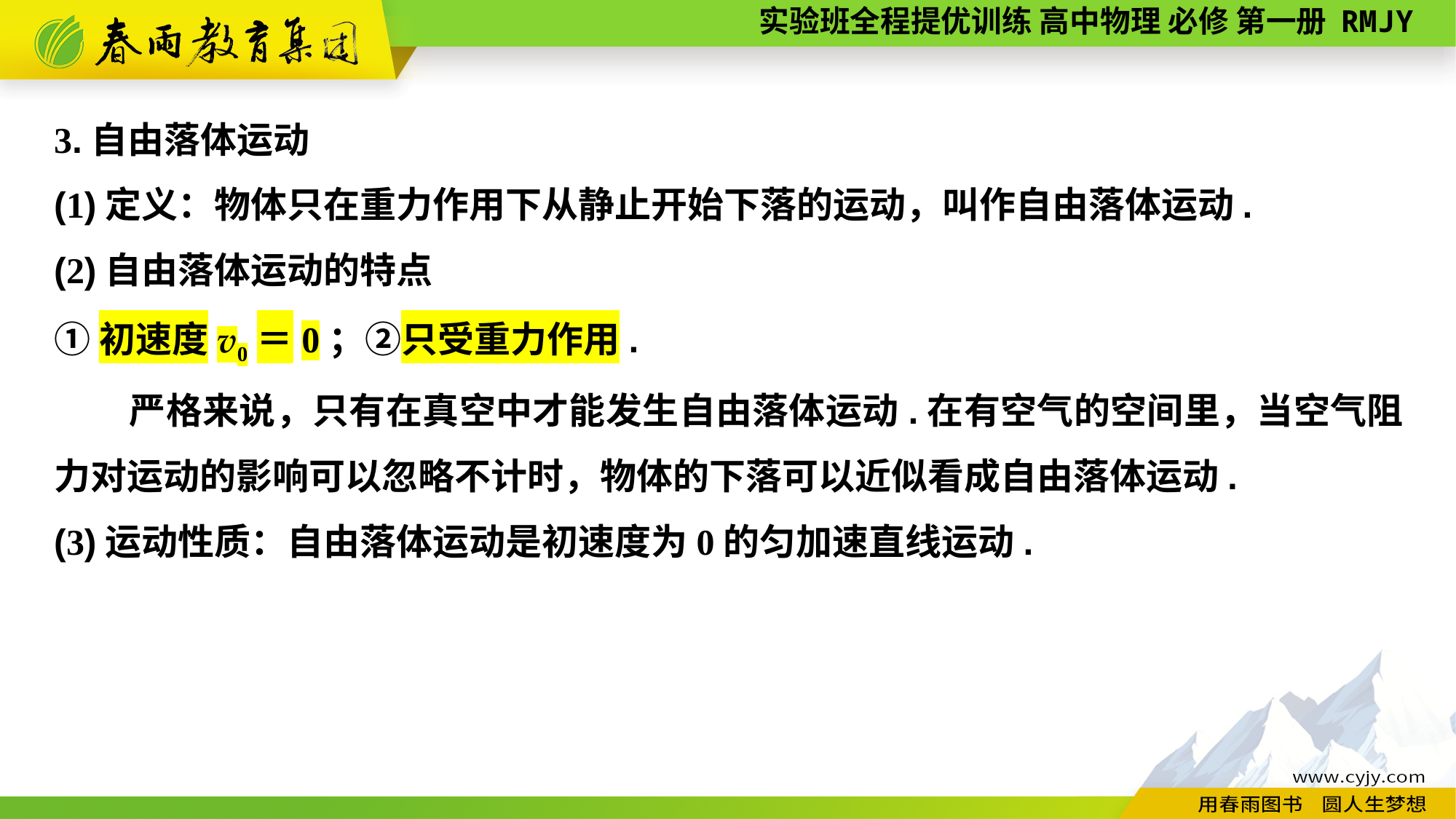

3.自由落体运动
(1)定义：物体只在重力作用下从静止开始下落的运动，叫作自由落体运动.
(2)自由落体运动的特点
①初速度v0＝0；②只受重力作用.
严格来说，只有在真空中才能发生自由落体运动.在有空气的空间里，当空气阻力对运动的影响可以忽略不计时，物体的下落可以近似看成自由落体运动.
(3)运动性质：自由落体运动是初速度为0的匀加速直线运动.